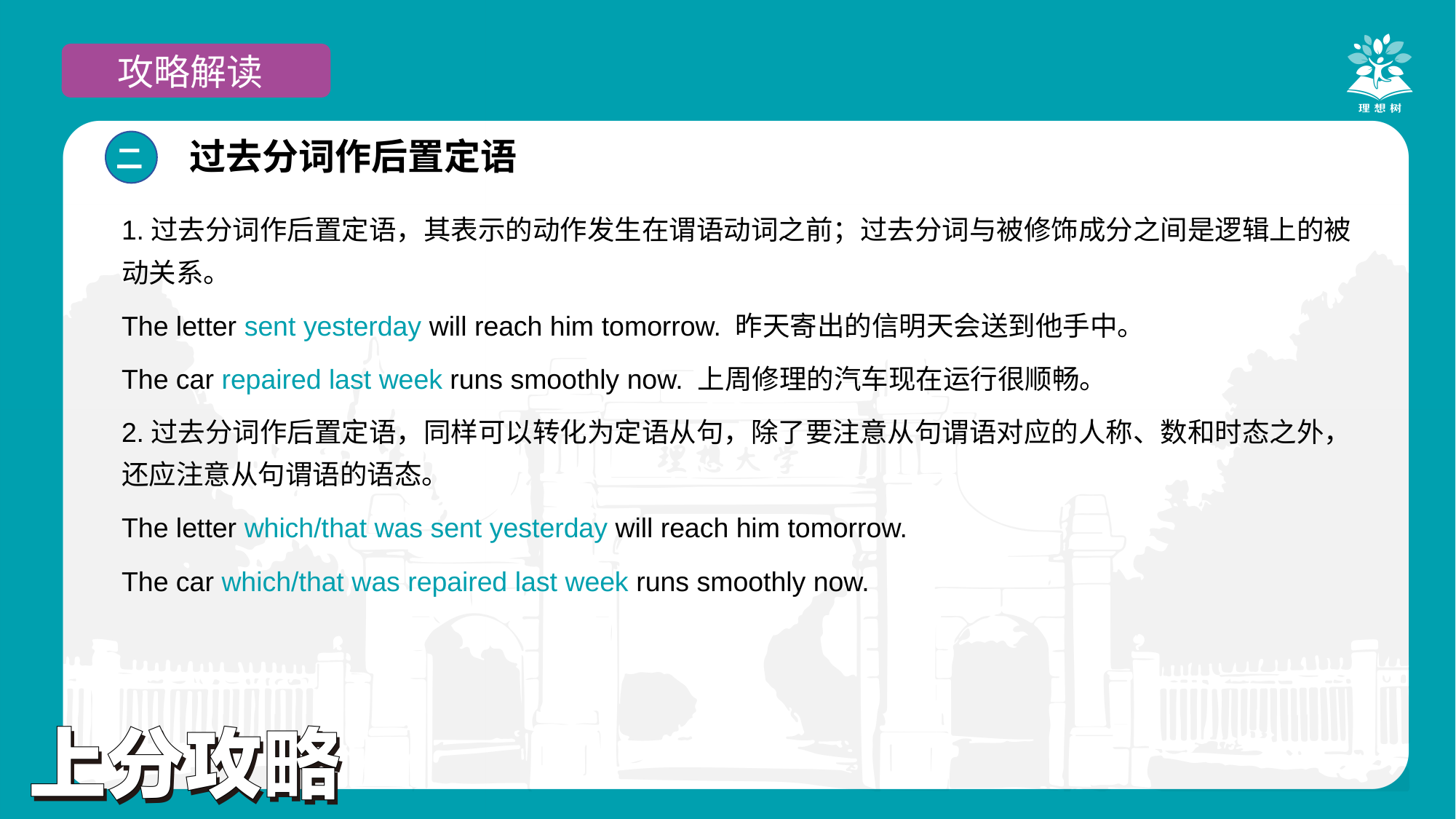

攻略解读
过去分词作后置定语

二
1.过去分词作后置定语，其表示的动作发生在谓语动词之前；过去分词与被修饰成分之间是逻辑上的被动关系。
The letter sent yesterday will reach him tomorrow. 昨天寄出的信明天会送到他手中。
The car repaired last week runs smoothly now. 上周修理的汽车现在运行很顺畅。
2.过去分词作后置定语，同样可以转化为定语从句，除了要注意从句谓语对应的人称、数和时态之外，还应注意从句谓语的语态。
The letter which/that was sent yesterday will reach him tomorrow.
The car which/that was repaired last week runs smoothly now.